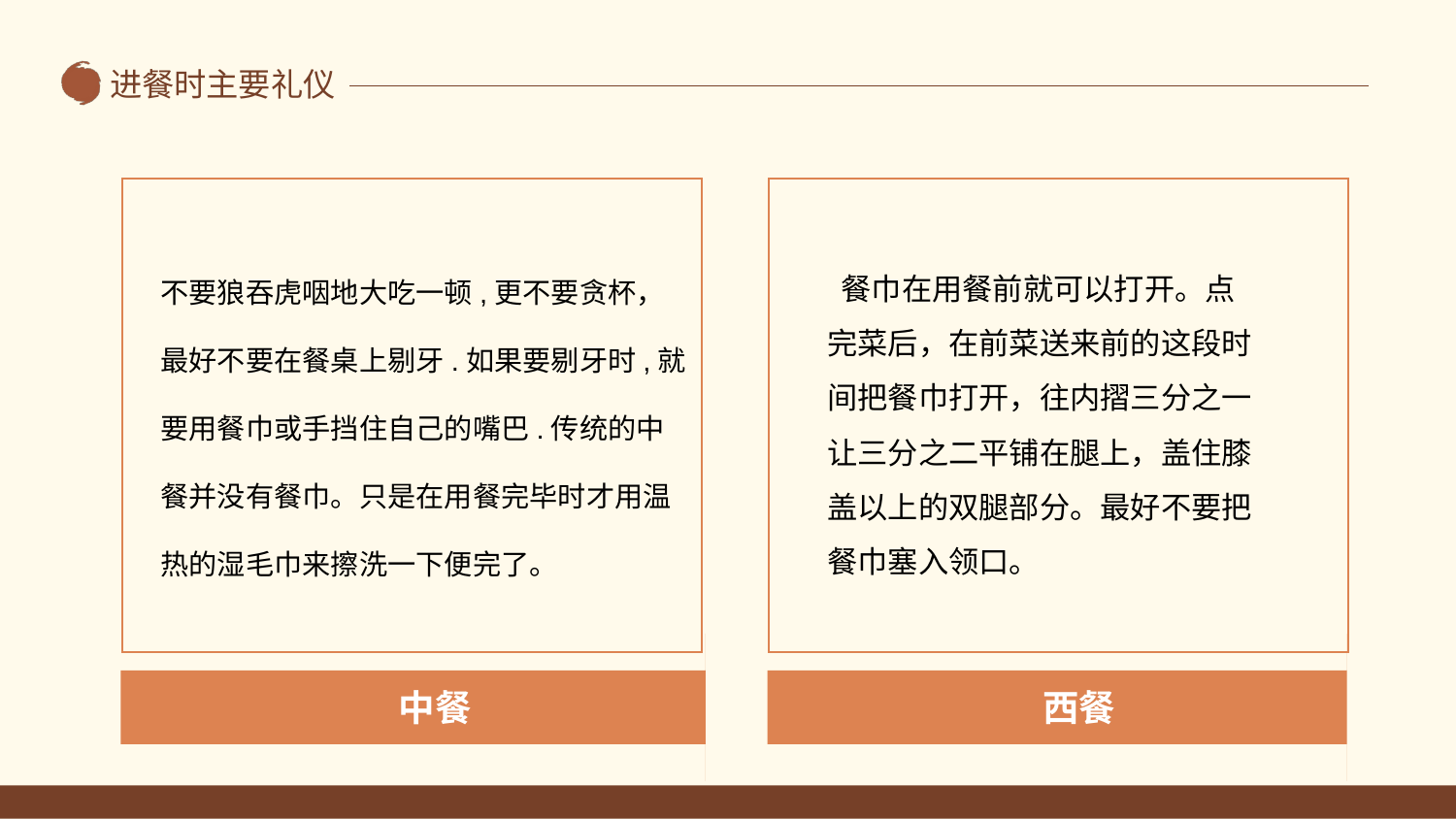

不要狼吞虎咽地大吃一顿,更不要贪杯，最好不要在餐桌上剔牙.如果要剔牙时,就要用餐巾或手挡住自己的嘴巴.传统的中餐并没有餐巾。只是在用餐完毕时才用温热的湿毛巾来擦洗一下便完了。

 餐巾在用餐前就可以打开。点完菜后，在前菜送来前的这段时间把餐巾打开，往内摺三分之一让三分之二平铺在腿上，盖住膝盖以上的双腿部分。最好不要把餐巾塞入领口。
中餐
西餐